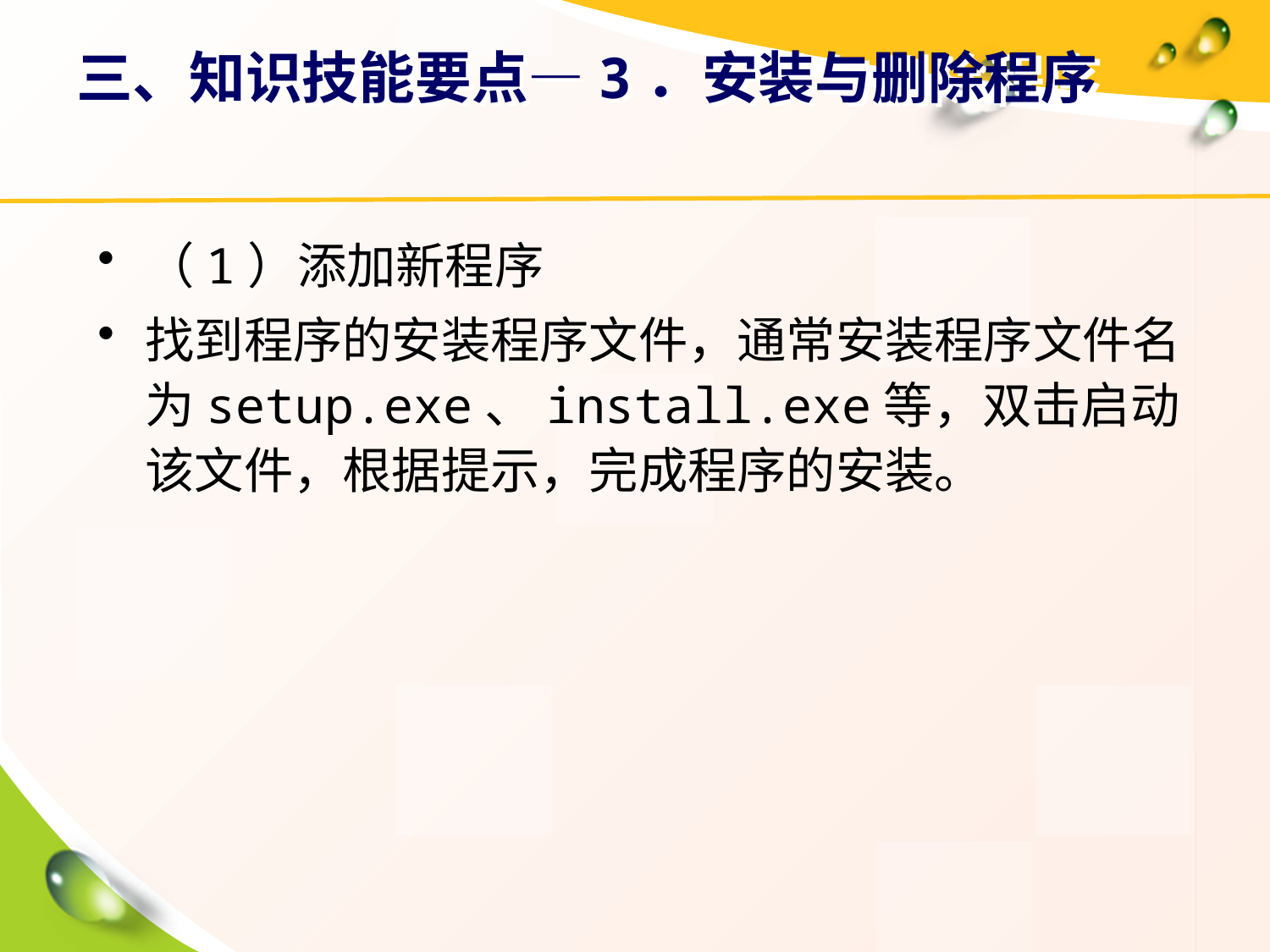

# 三、知识技能要点—3．安装与删除程序
（1）添加新程序
找到程序的安装程序文件，通常安装程序文件名为setup.exe、install.exe等，双击启动该文件，根据提示，完成程序的安装。